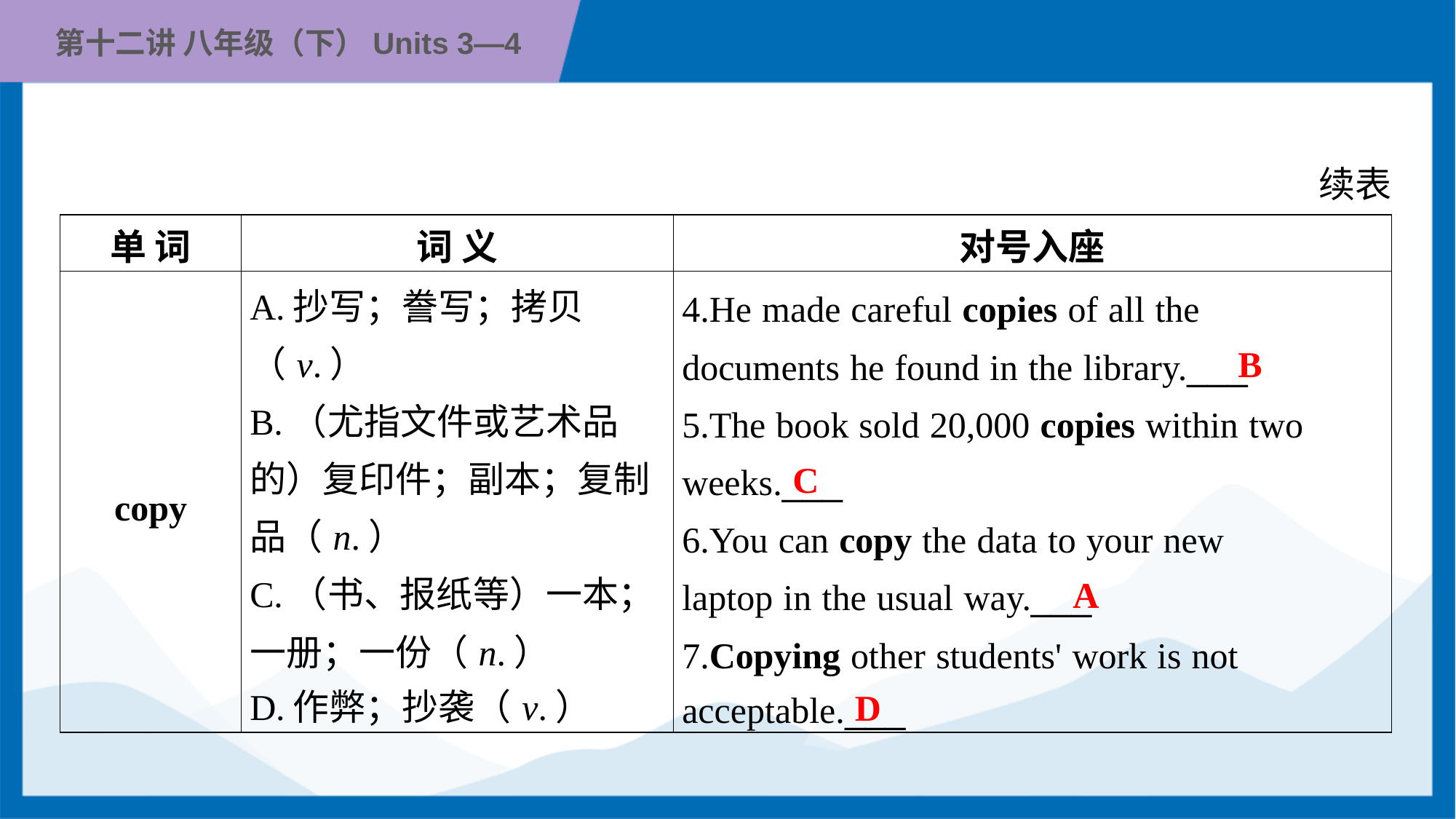

续表
| 单 词 | 词 义 | 对号入座 |
| --- | --- | --- |
| copy | A.抄写；誊写；拷贝 （v.） B.（尤指文件或艺术品 的）复印件；副本；复制 品（n.） C.（书、报纸等）一本； 一册；一份（n.） D.作弊；抄袭（v.） | 4.He made careful copies of all the documents he found in the library.\_\_\_ 5.The book sold 20,000 copies within two weeks.\_\_\_ 6.You can copy the data to your new laptop in the usual way.\_\_\_ 7.Copying other students' work is not acceptable.\_\_\_ |
B
C
A
D